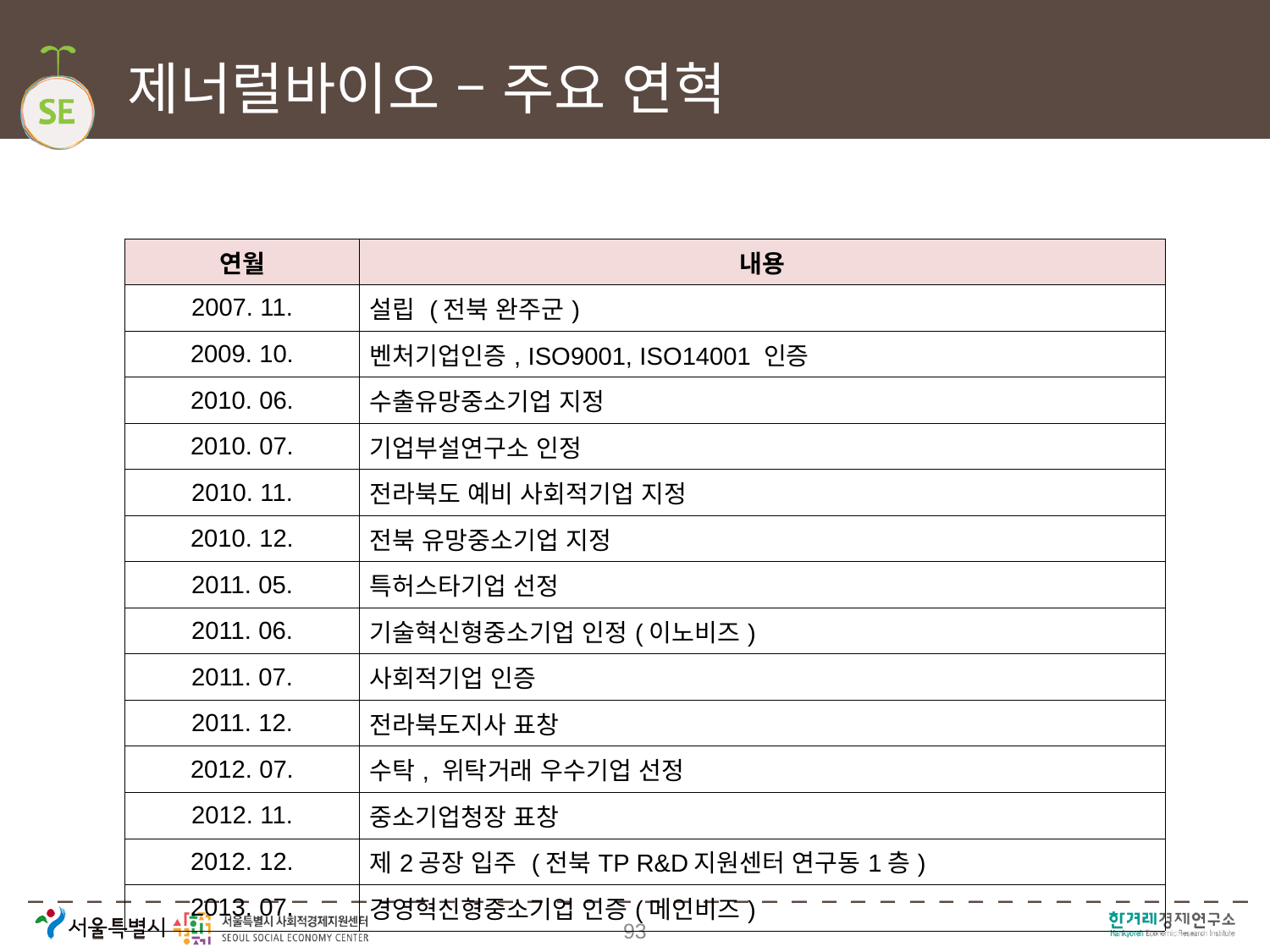

# 제너럴바이오 – 주요 연혁
| 연월 | 내용 |
| --- | --- |
| 2007. 11. | 설립 (전북 완주군) |
| 2009. 10. | 벤처기업인증, ISO9001, ISO14001 인증 |
| 2010. 06. | 수출유망중소기업 지정 |
| 2010. 07. | 기업부설연구소 인정 |
| 2010. 11. | 전라북도 예비 사회적기업 지정 |
| 2010. 12. | 전북 유망중소기업 지정 |
| 2011. 05. | 특허스타기업 선정 |
| 2011. 06. | 기술혁신형중소기업 인정(이노비즈) |
| 2011. 07. | 사회적기업 인증 |
| 2011. 12. | 전라북도지사 표창 |
| 2012. 07. | 수탁, 위탁거래 우수기업 선정 |
| 2012. 11. | 중소기업청장 표창 |
| 2012. 12. | 제2공장 입주 (전북TP R&D지원센터 연구동1층) |
| 2013. 07. | 경영혁신형중소기업 인증(메인비즈) |
93